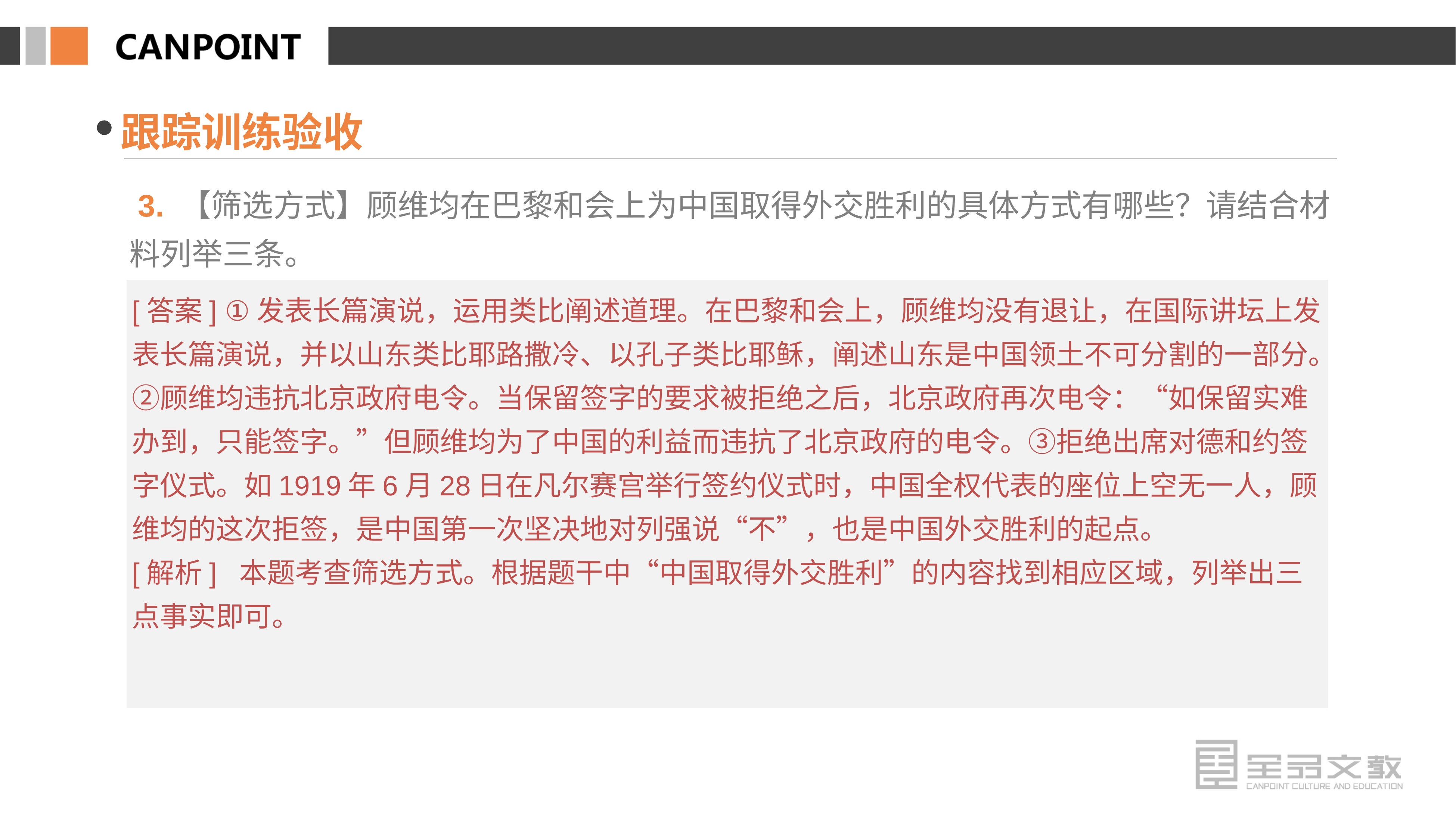

跟踪训练验收

 3. 【筛选方式】顾维均在巴黎和会上为中国取得外交胜利的具体方式有哪些？请结合材料列举三条。

[答案] ①发表长篇演说，运用类比阐述道理。在巴黎和会上，顾维均没有退让，在国际讲坛上发表长篇演说，并以山东类比耶路撒冷、以孔子类比耶稣，阐述山东是中国领土不可分割的一部分。②顾维均违抗北京政府电令。当保留签字的要求被拒绝之后，北京政府再次电令：“如保留实难办到，只能签字。”但顾维均为了中国的利益而违抗了北京政府的电令。③拒绝出席对德和约签字仪式。如1919年6月28日在凡尔赛宫举行签约仪式时，中国全权代表的座位上空无一人，顾维均的这次拒签，是中国第一次坚决地对列强说“不”，也是中国外交胜利的起点。
[解析]  本题考查筛选方式。根据题干中“中国取得外交胜利”的内容找到相应区域，列举出三点事实即可。